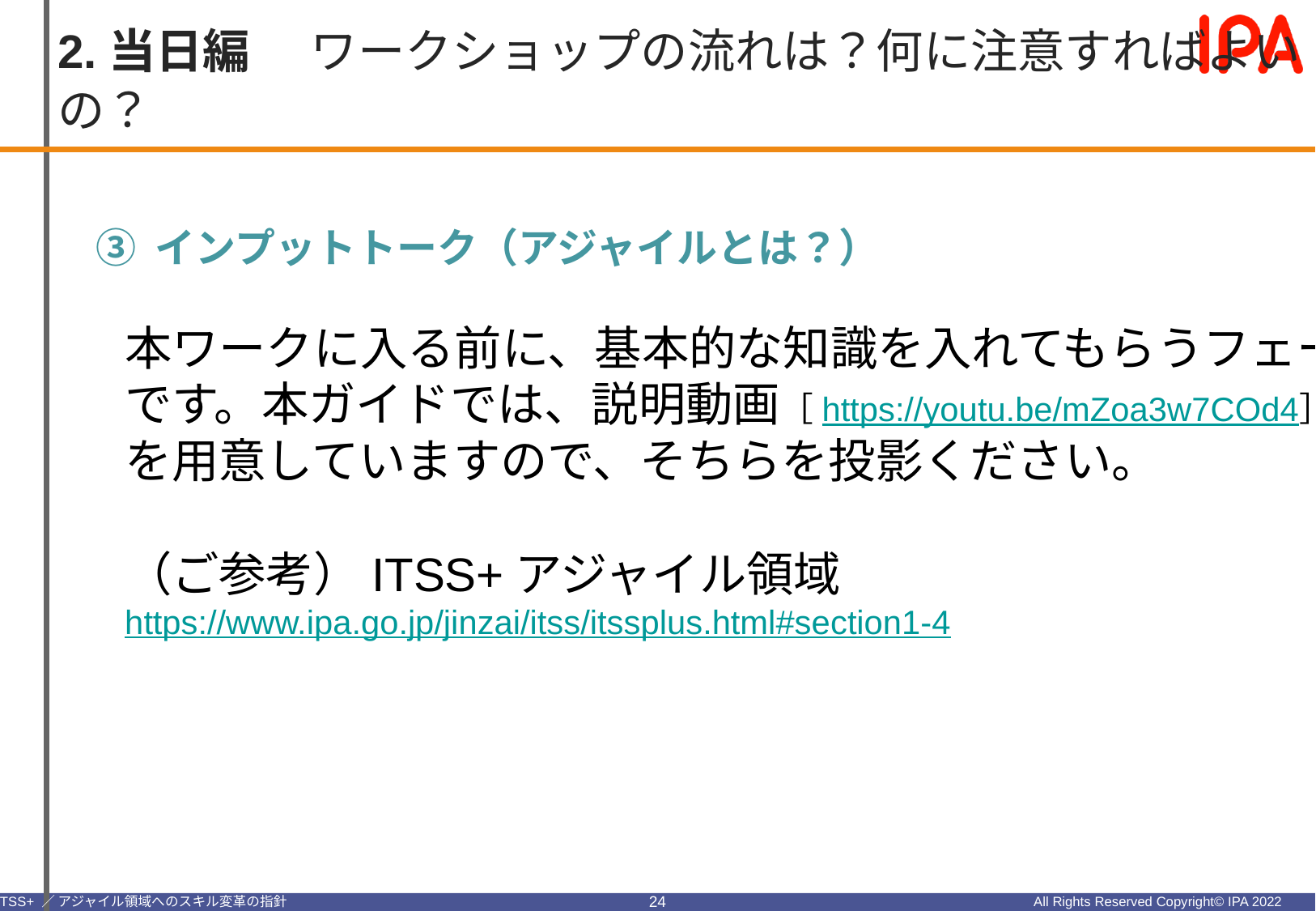

2.当日編　ワークショップの流れは？何に注意すればよいの？
③ インプットトーク（アジャイルとは？）
本ワークに入る前に、基本的な知識を入れてもらうフェーズ
です。本ガイドでは、説明動画［https://youtu.be/mZoa3w7COd4］
を用意していますので、そちらを投影ください。

（ご参考）ITSS+アジャイル領域
https://www.ipa.go.jp/jinzai/itss/itssplus.html#section1-4

24
All Rights Reserved Copyright© IPA 2022